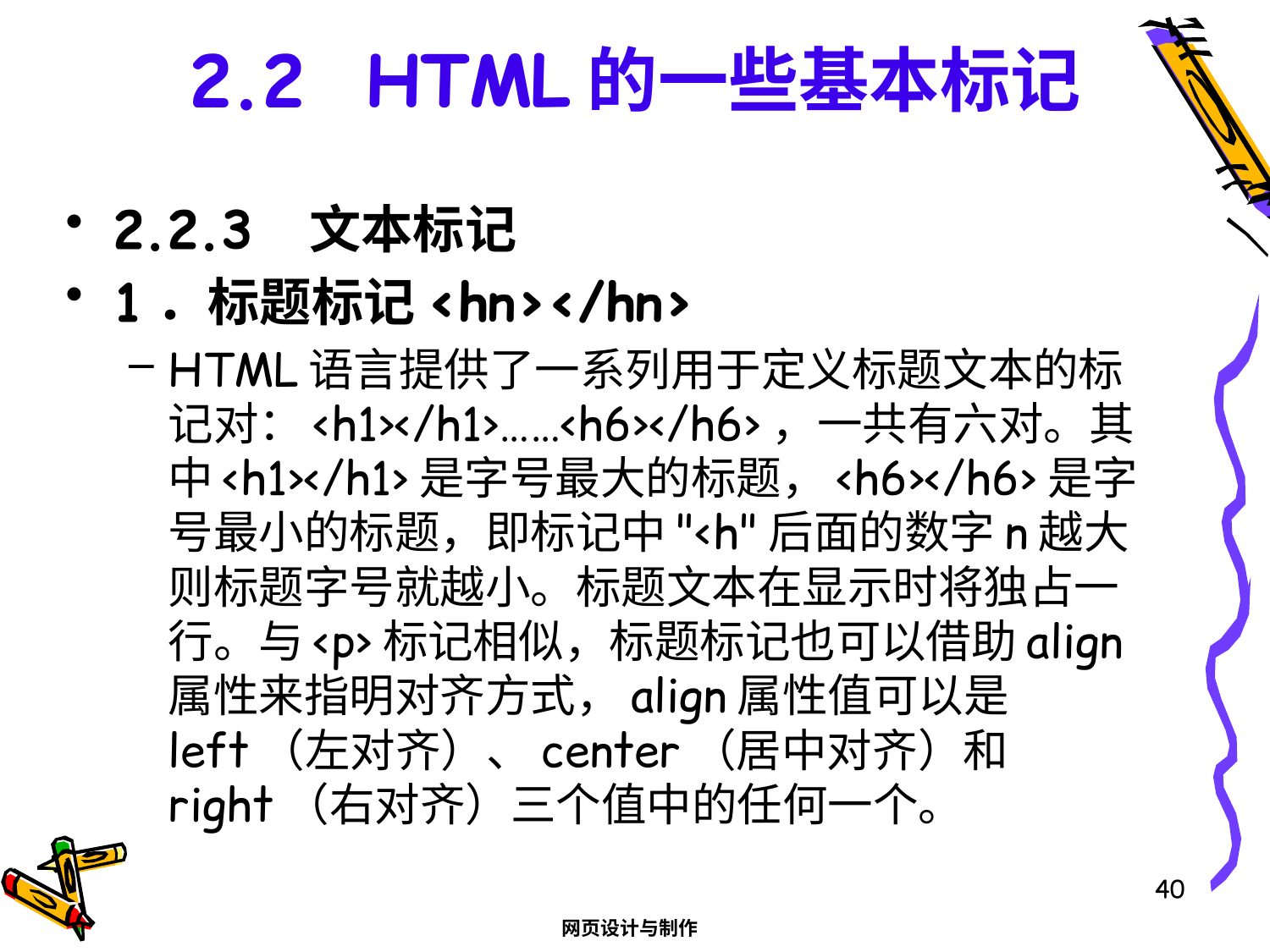

# 2.2  HTML的一些基本标记
2.2.3  文本标记
1．标题标记<hn></hn>
HTML语言提供了一系列用于定义标题文本的标记对：<h1></h1>……<h6></h6>，一共有六对。其中<h1></h1>是字号最大的标题，<h6></h6>是字号最小的标题，即标记中"<h"后面的数字n越大则标题字号就越小。标题文本在显示时将独占一行。与<p>标记相似，标题标记也可以借助align属性来指明对齐方式，align属性值可以是left（左对齐）、center（居中对齐）和right（右对齐）三个值中的任何一个。
40
网页设计与制作